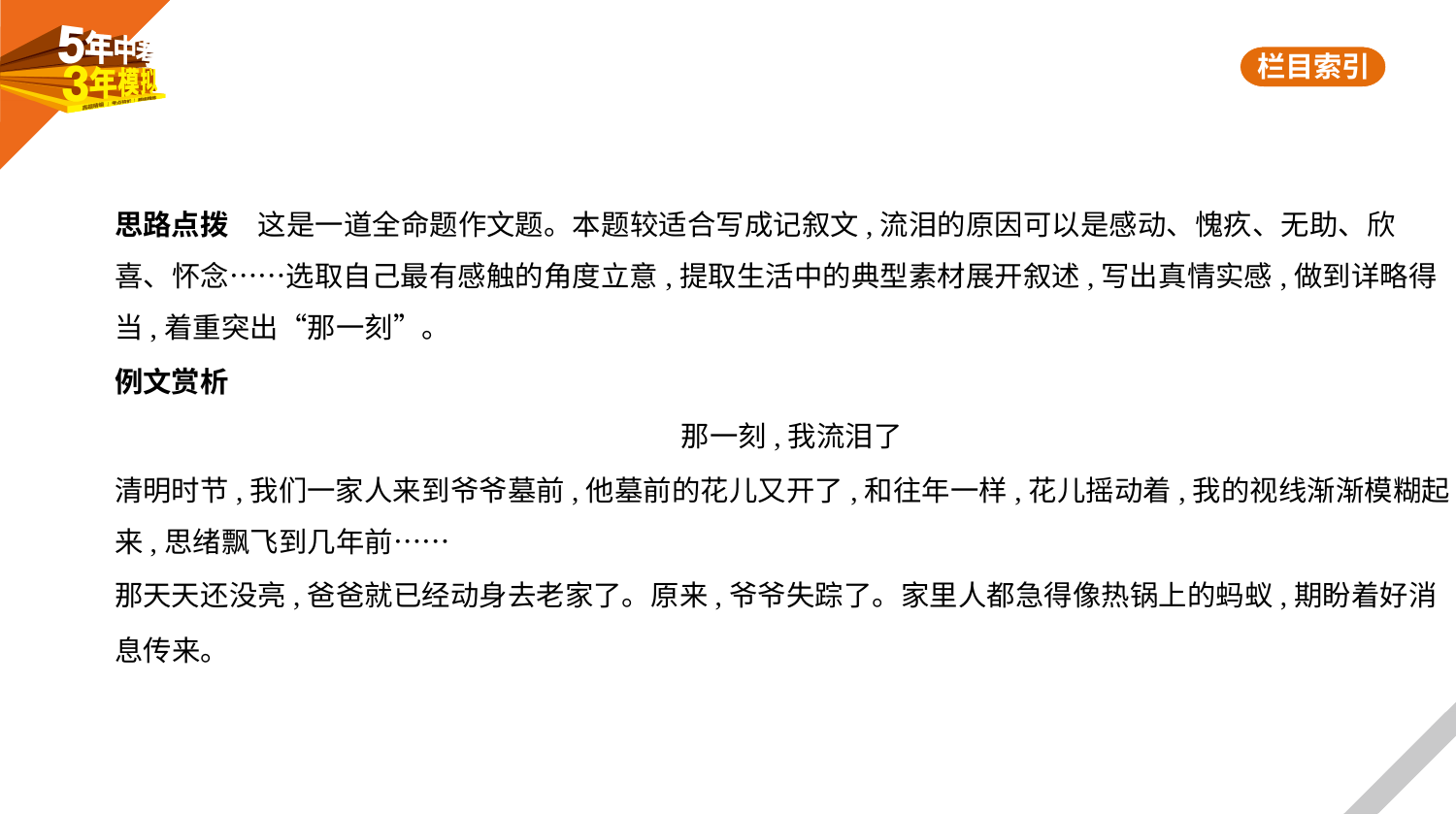

思路点拨　这是一道全命题作文题。本题较适合写成记叙文,流泪的原因可以是感动、愧疚、无助、欣
喜、怀念……选取自己最有感触的角度立意,提取生活中的典型素材展开叙述,写出真情实感,做到详略得
当,着重突出“那一刻”。
例文赏析
那一刻,我流泪了
清明时节,我们一家人来到爷爷墓前,他墓前的花儿又开了,和往年一样,花儿摇动着,我的视线渐渐模糊起
来,思绪飘飞到几年前……
那天天还没亮,爸爸就已经动身去老家了。原来,爷爷失踪了。家里人都急得像热锅上的蚂蚁,期盼着好消
息传来。